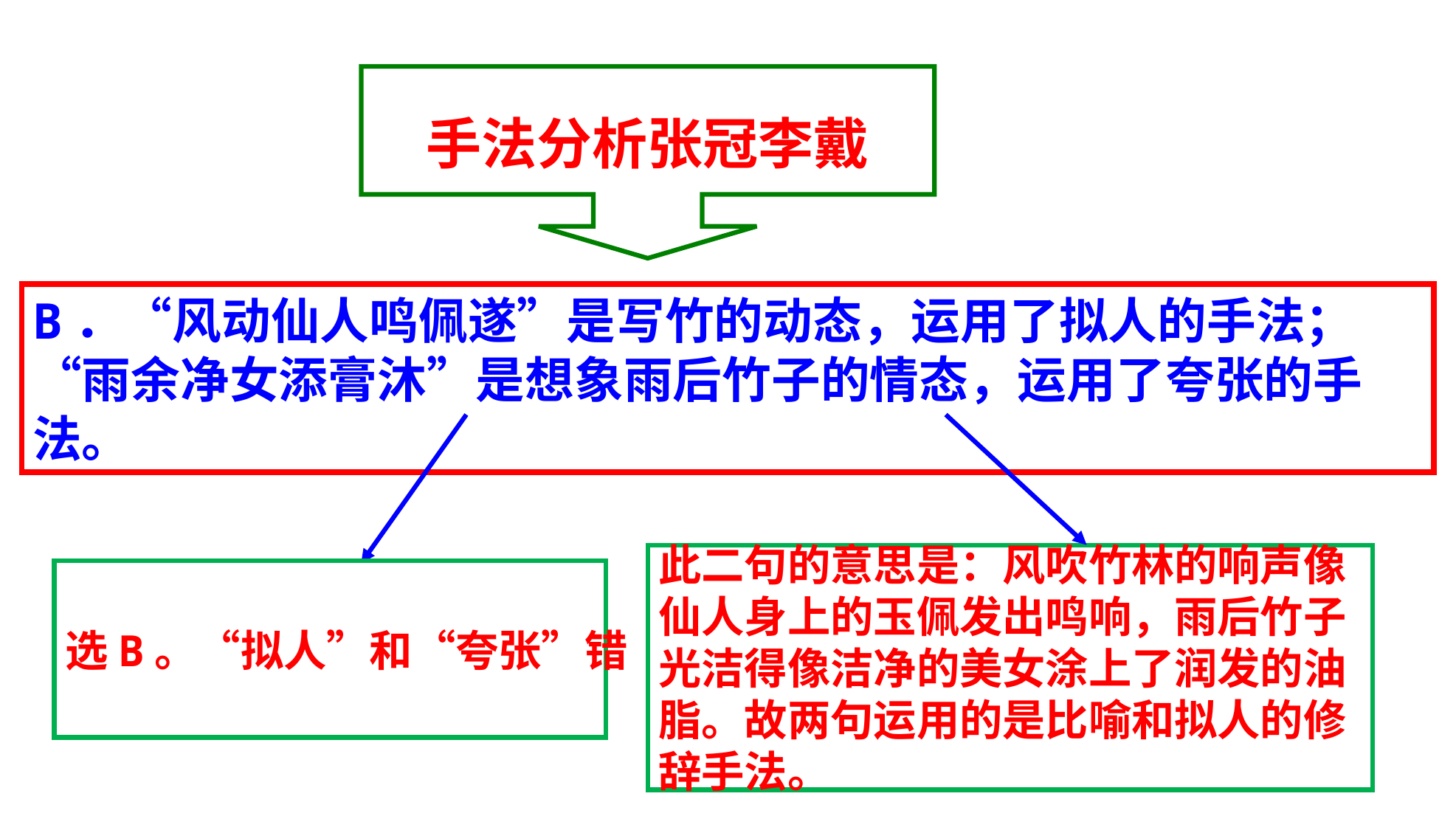

手法分析张冠李戴
B．“风动仙人鸣佩遂”是写竹的动态，运用了拟人的手法；“雨余净女添膏沐”是想象雨后竹子的情态，运用了夸张的手法。

此二句的意思是：风吹竹林的响声像
仙人身上的玉佩发出鸣响，雨后竹子
光洁得像洁净的美女涂上了润发的油
脂。故两句运用的是比喻和拟人的修
辞手法。
选B。“拟人”和“夸张”错